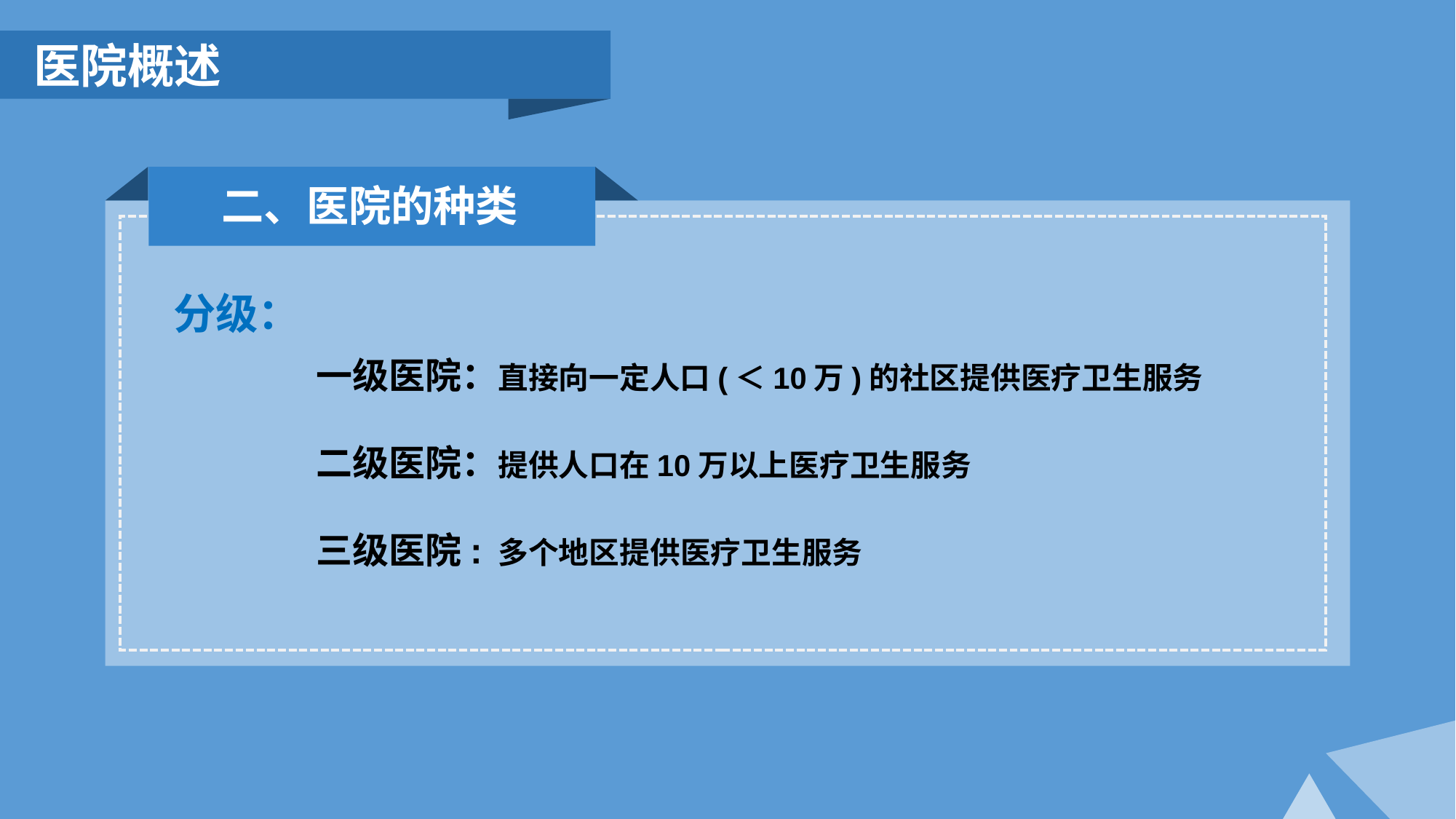

医院概述

二、医院的种类

分级：
一级医院：直接向一定人口(＜10万)的社区提供医疗卫生服务

二级医院：提供人口在10万以上医疗卫生服务

三级医院: 多个地区提供医疗卫生服务